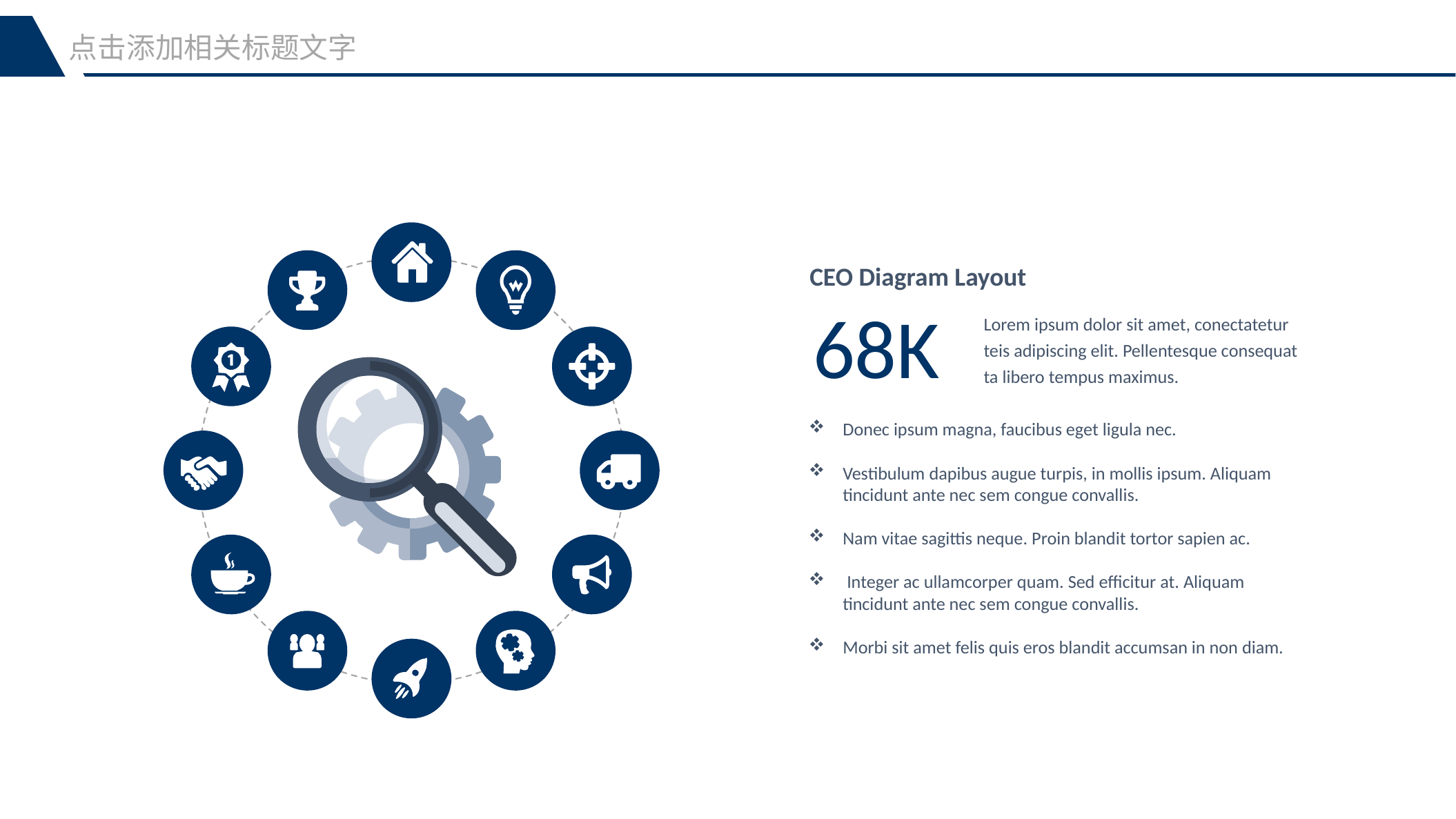

点击添加相关标题文字

CEO Diagram Layout
68K
Lorem ipsum dolor sit amet, conectatetur teis adipiscing elit. Pellentesque consequat ta libero tempus maximus.

Donec ipsum magna, faucibus eget ligula nec.

Vestibulum dapibus augue turpis, in mollis ipsum. Aliquam tincidunt ante nec sem congue convallis.

Nam vitae sagittis neque. Proin blandit tortor sapien ac.

 Integer ac ullamcorper quam. Sed efficitur at. Aliquam tincidunt ante nec sem congue convallis.

Morbi sit amet felis quis eros blandit accumsan in non diam.